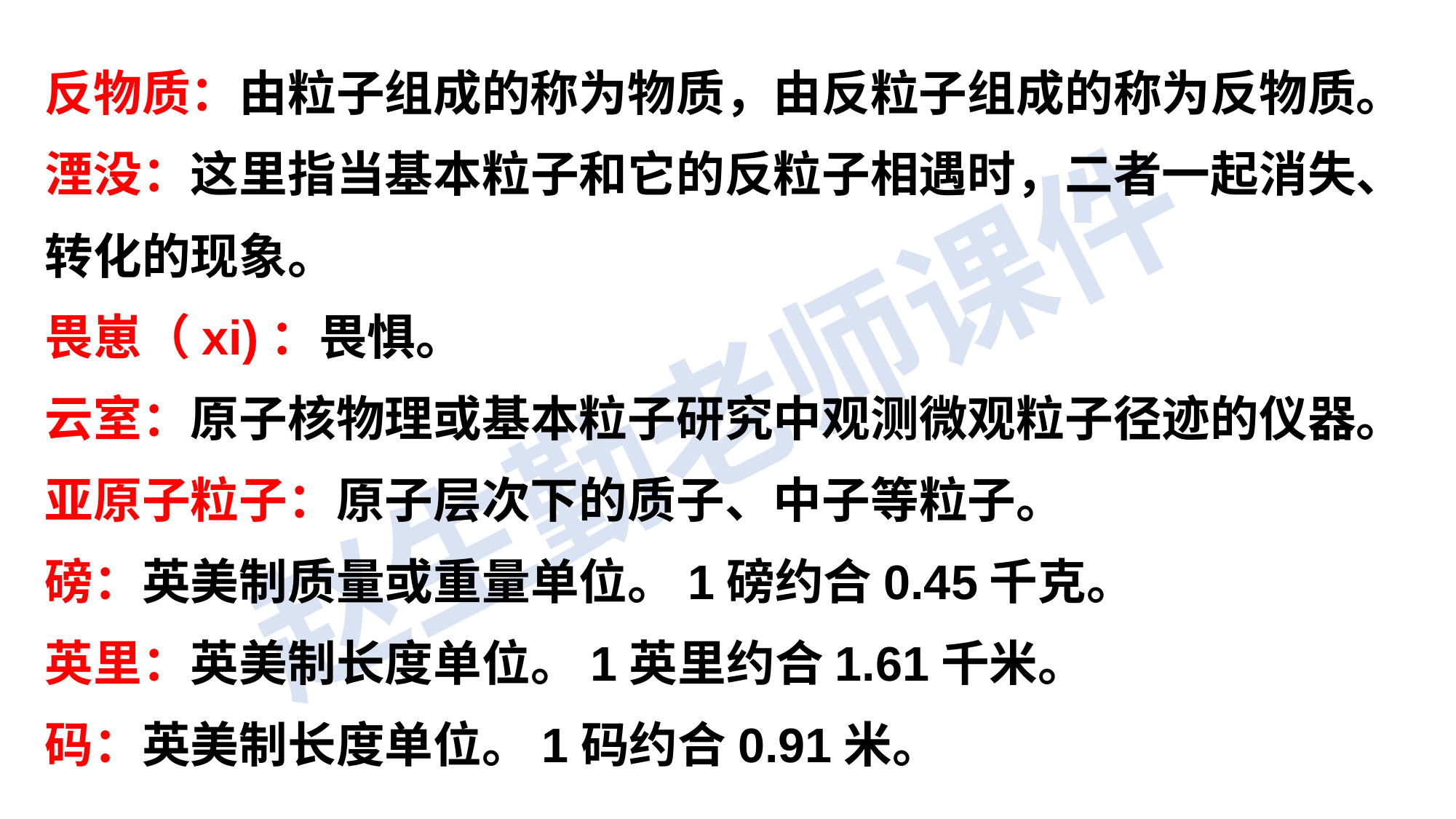

反物质：由粒子组成的称为物质，由反粒子组成的称为反物质。
湮没：这里指当基本粒子和它的反粒子相遇时，二者一起消失、转化的现象。
畏崽（xi)：畏惧。
云室：原子核物理或基本粒子研究中观测微观粒子径迹的仪器。
亚原子粒子：原子层次下的质子、中子等粒子。
磅：英美制质量或重量单位。1磅约合0.45千克。
英里：英美制长度单位。1英里约合1.61千米。
码：英美制长度单位。1码约合0.91米。